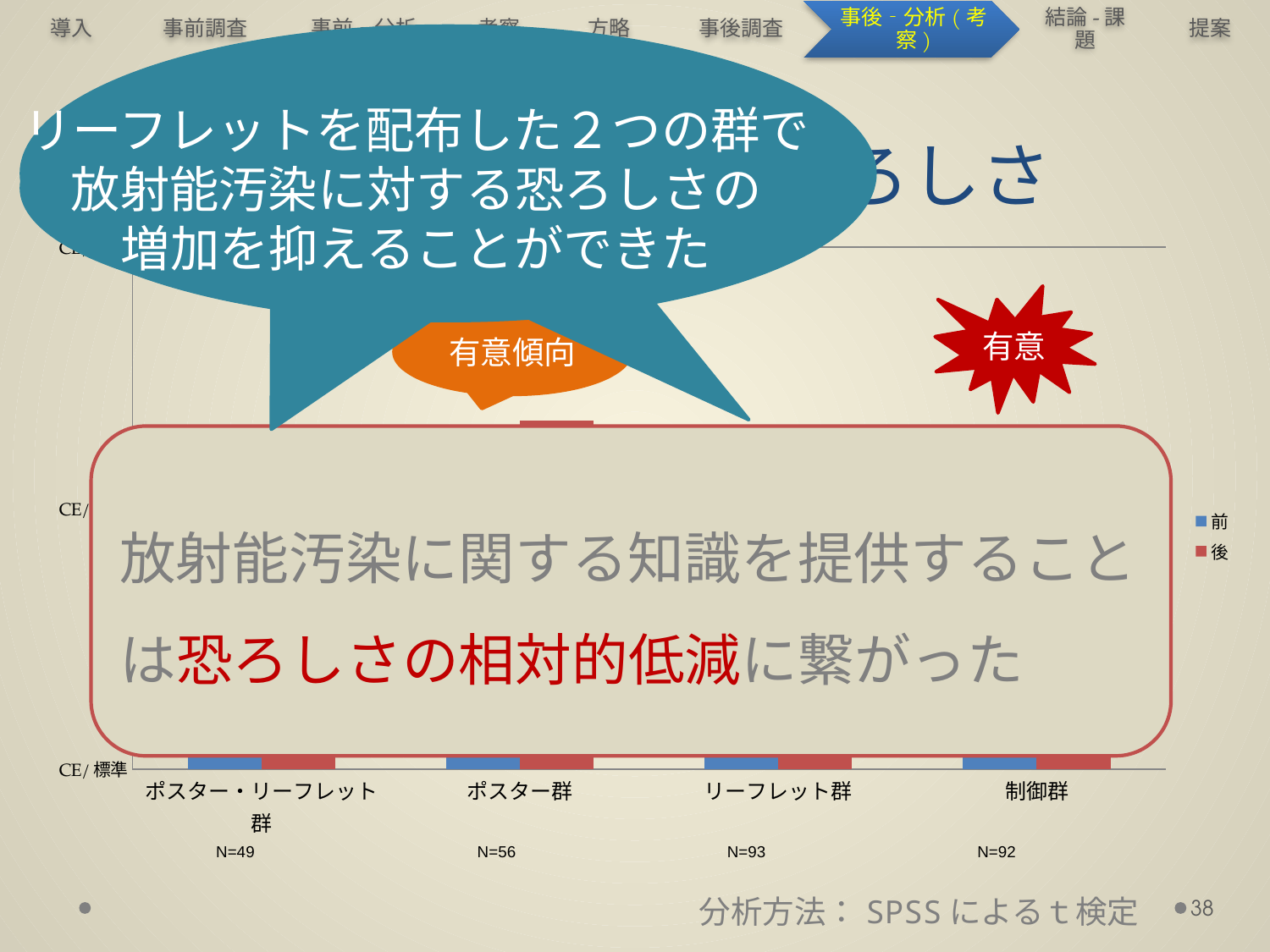

# 事前-事後比較　恐ろしさ
導入
事前調査
事前‐分析
考察
方略
事後調査
事後‐分析(考察)
結論-課題
提案

リーフレットを配布した２つの群で
放射能汚染に対する恐ろしさの
増加を抑えることができた

### Chart

| Category | 前 | 後 |
|---|---|---|
| ポスター・リーフレット群 | 3.52 | 3.4375 |
| ポスター群 | 3.5893 | 3.671899999999999 |
| リーフレット群 | 3.373699999999999 | 3.4276 |
| 制御群 | 3.3401 | 3.559099999999999 |
有意
有意傾向
放射能汚染に関する知識を提供することは恐ろしさの相対的低減に繋がった
N=49
N=56
N=93
N=92
38
分析方法：SPSSによるｔ検定